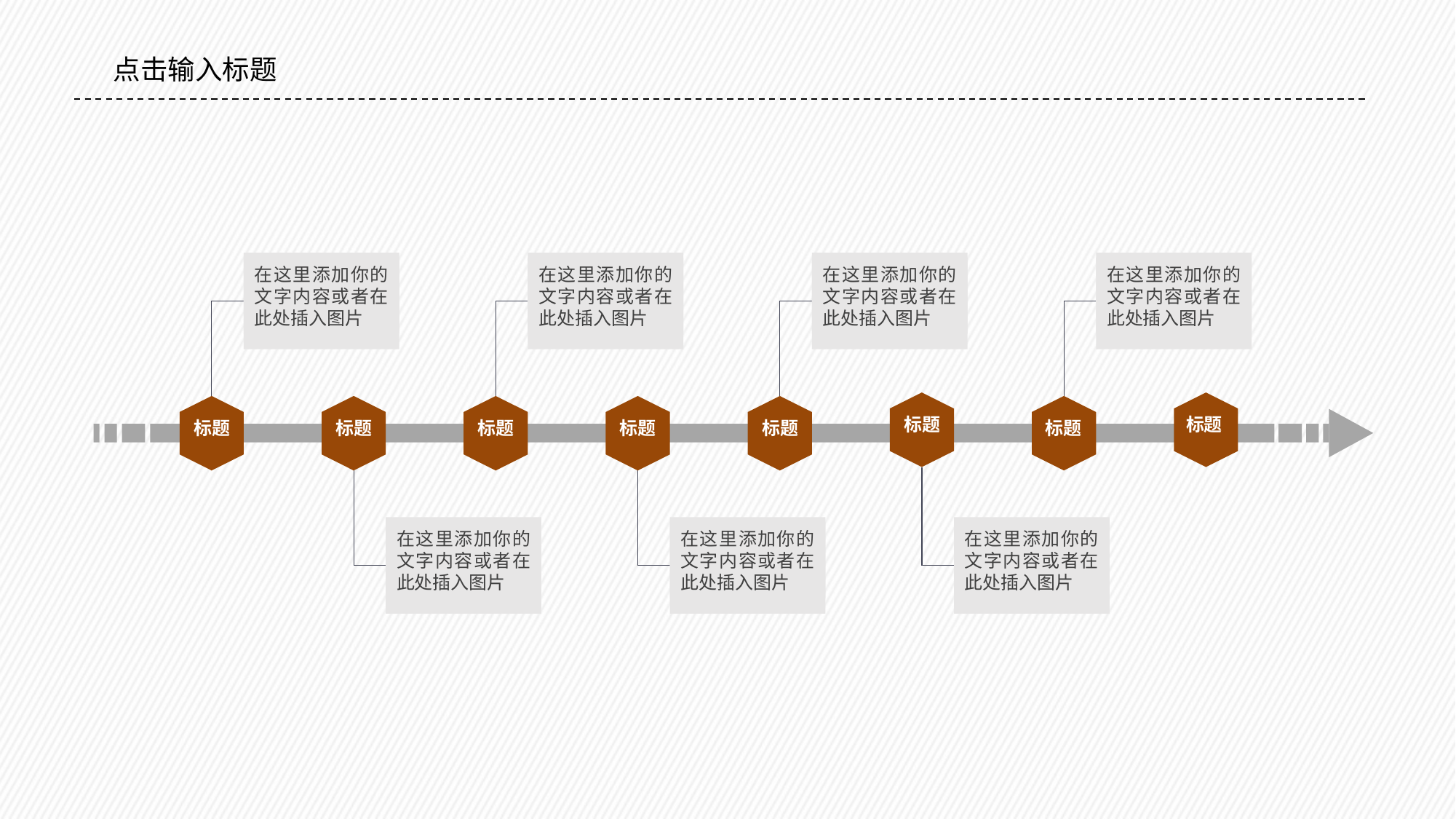

#
点击输入标题

在这里添加你的文字内容或者在此处插入图片

在这里添加你的文字内容或者在此处插入图片

在这里添加你的文字内容或者在此处插入图片

在这里添加你的文字内容或者在此处插入图片

标题

标题

标题

标题

标题

标题

标题

标题

在这里添加你的文字内容或者在此处插入图片

在这里添加你的文字内容或者在此处插入图片

在这里添加你的文字内容或者在此处插入图片